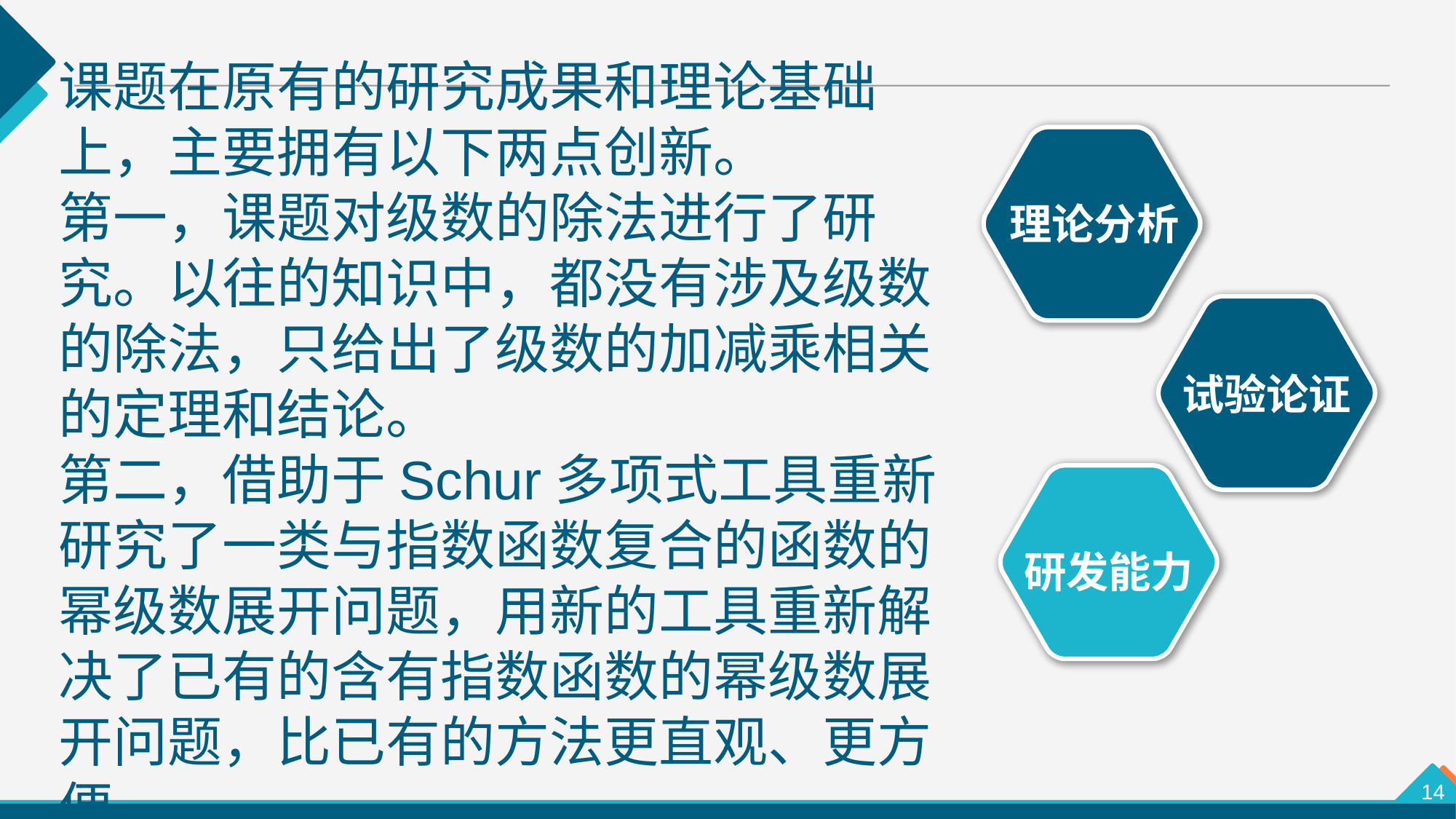

课题在原有的研究成果和理论基础上，主要拥有以下两点创新。
第一，课题对级数的除法进行了研究。以往的知识中，都没有涉及级数的除法，只给出了级数的加减乘相关的定理和结论。
第二，借助于Schur多项式工具重新研究了一类与指数函数复合的函数的幂级数展开问题，用新的工具重新解决了已有的含有指数函数的幂级数展开问题，比已有的方法更直观、更方便。

理论分析

试验论证

研发能力